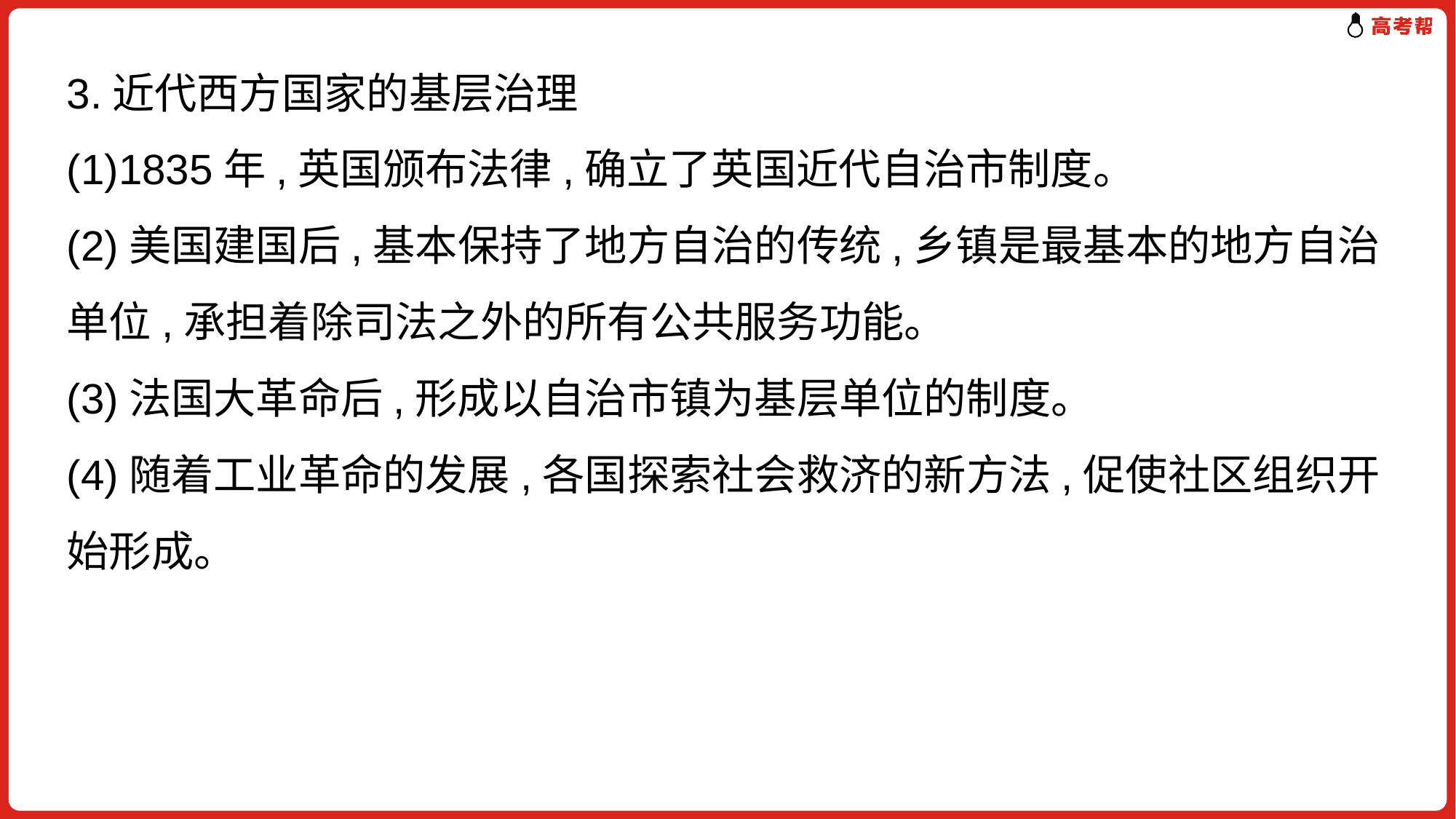

3.近代西方国家的基层治理
(1)1835年,英国颁布法律,确立了英国近代自治市制度。
(2)美国建国后,基本保持了地方自治的传统,乡镇是最基本的地方自治单位,承担着除司法之外的所有公共服务功能。
(3)法国大革命后,形成以自治市镇为基层单位的制度。
(4)随着工业革命的发展,各国探索社会救济的新方法,促使社区组织开始形成。